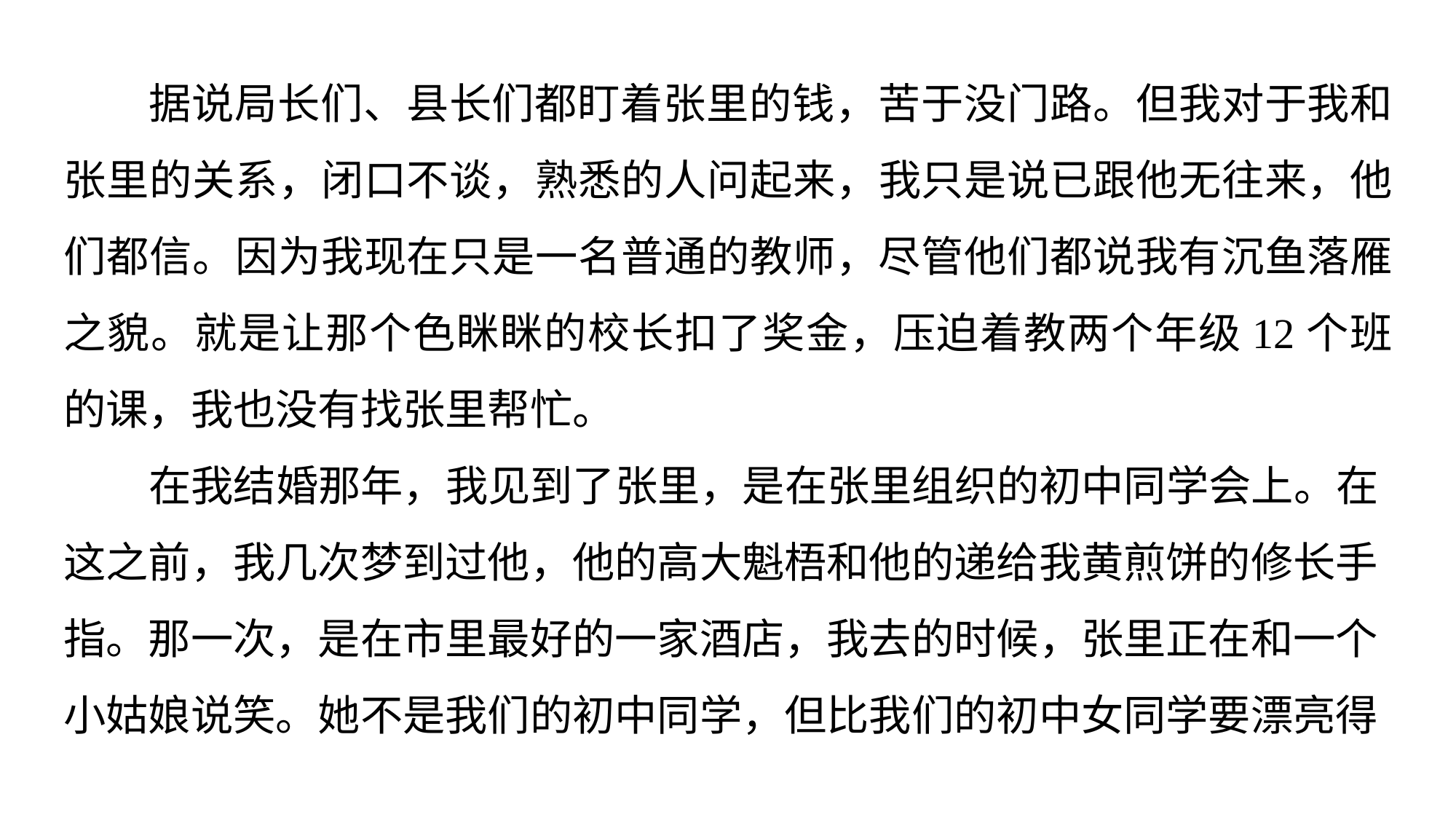

据说局长们、县长们都盯着张里的钱，苦于没门路。但我对于我和张里的关系，闭口不谈，熟悉的人问起来，我只是说已跟他无往来，他们都信。因为我现在只是一名普通的教师，尽管他们都说我有沉鱼落雁之貌。就是让那个色眯眯的校长扣了奖金，压迫着教两个年级12个班的课，我也没有找张里帮忙。
在我结婚那年，我见到了张里，是在张里组织的初中同学会上。在这之前，我几次梦到过他，他的高大魁梧和他的递给我黄煎饼的修长手指。那一次，是在市里最好的一家酒店，我去的时候，张里正在和一个小姑娘说笑。她不是我们的初中同学，但比我们的初中女同学要漂亮得